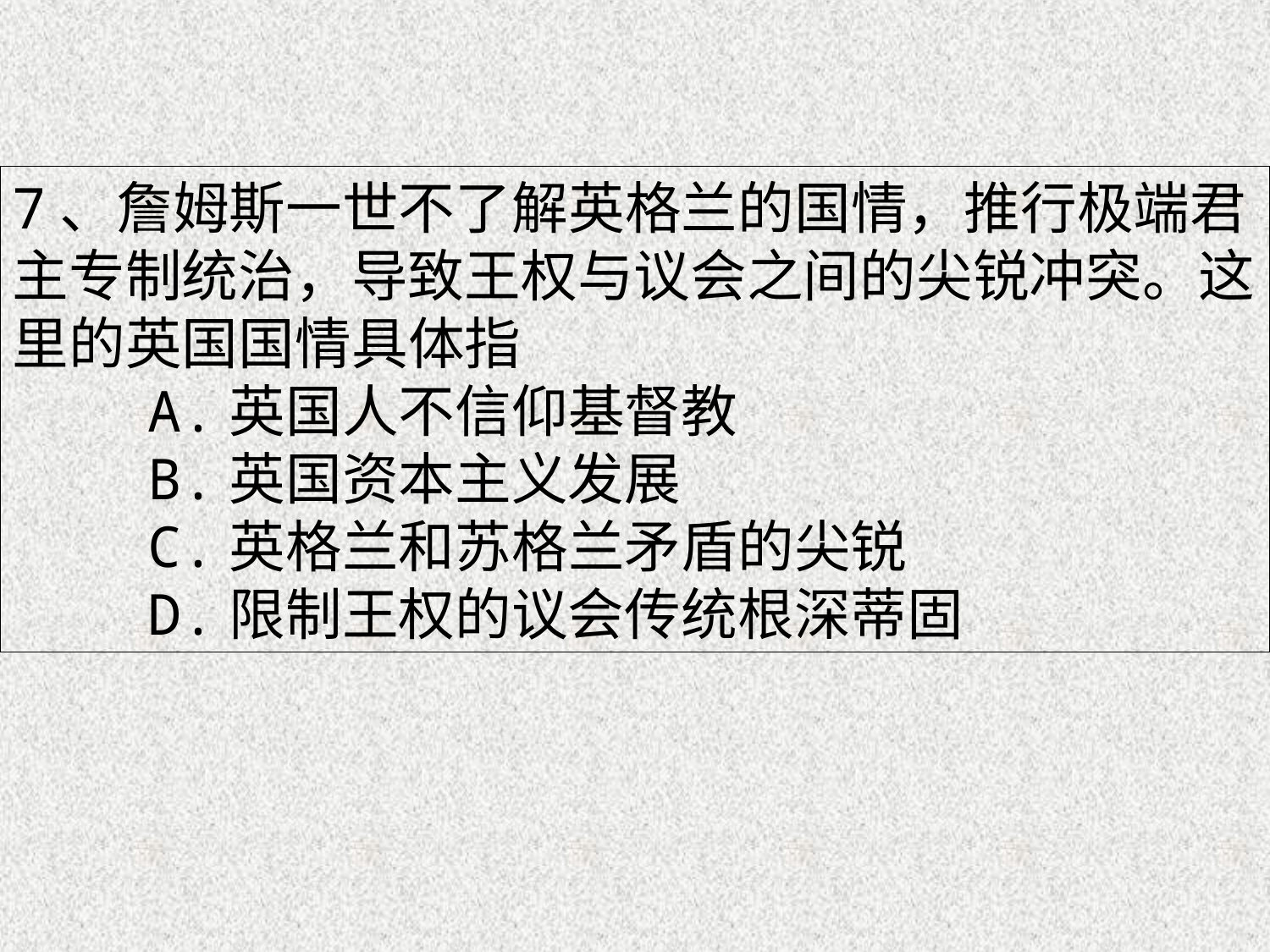

7、詹姆斯一世不了解英格兰的国情，推行极端君主专制统治，导致王权与议会之间的尖锐冲突。这里的英国国情具体指
    A.英国人不信仰基督教
    B.英国资本主义发展
    C.英格兰和苏格兰矛盾的尖锐
    D.限制王权的议会传统根深蒂固